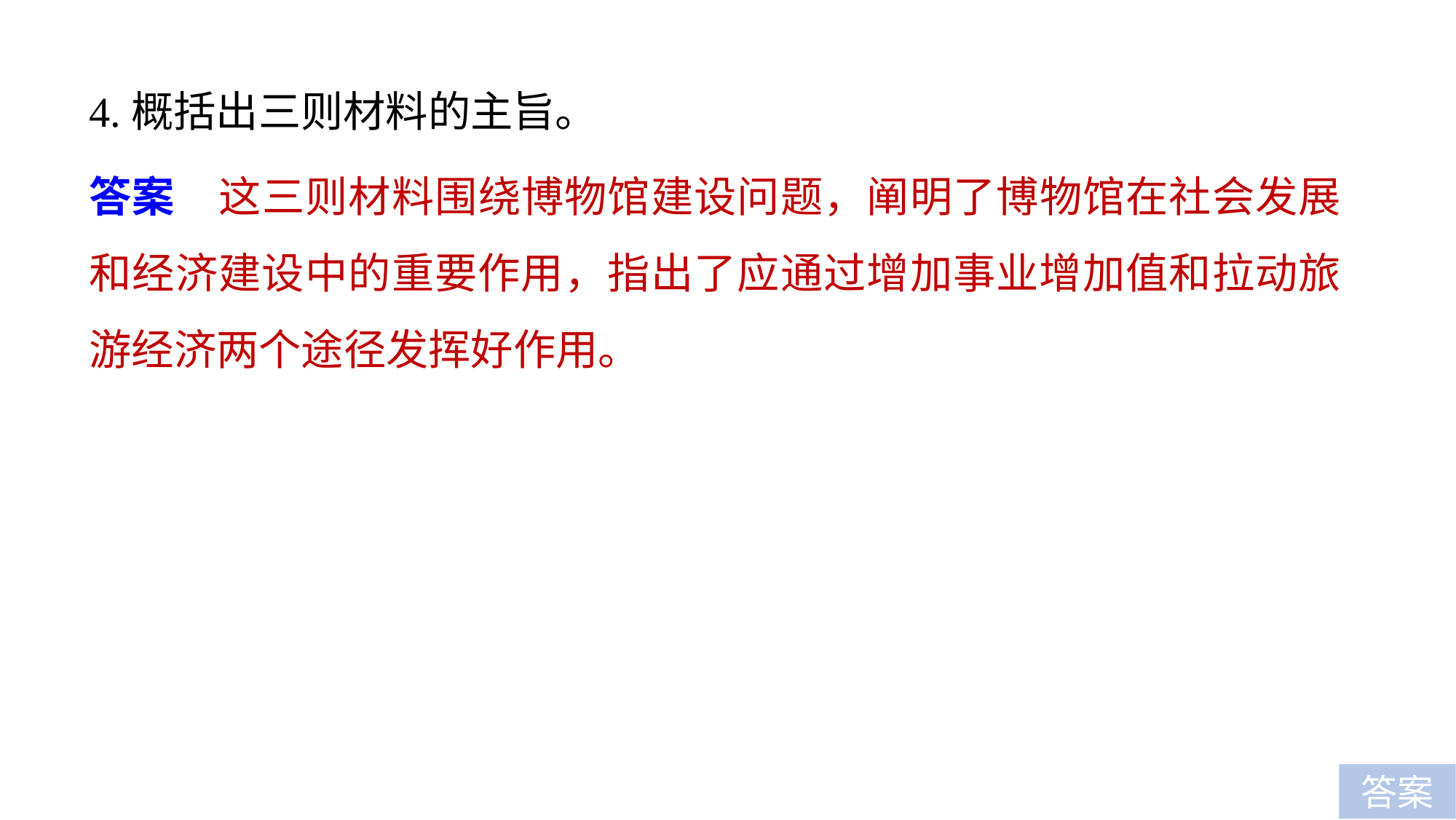

4.概括出三则材料的主旨。
答案　这三则材料围绕博物馆建设问题，阐明了博物馆在社会发展和经济建设中的重要作用，指出了应通过增加事业增加值和拉动旅游经济两个途径发挥好作用。
答案